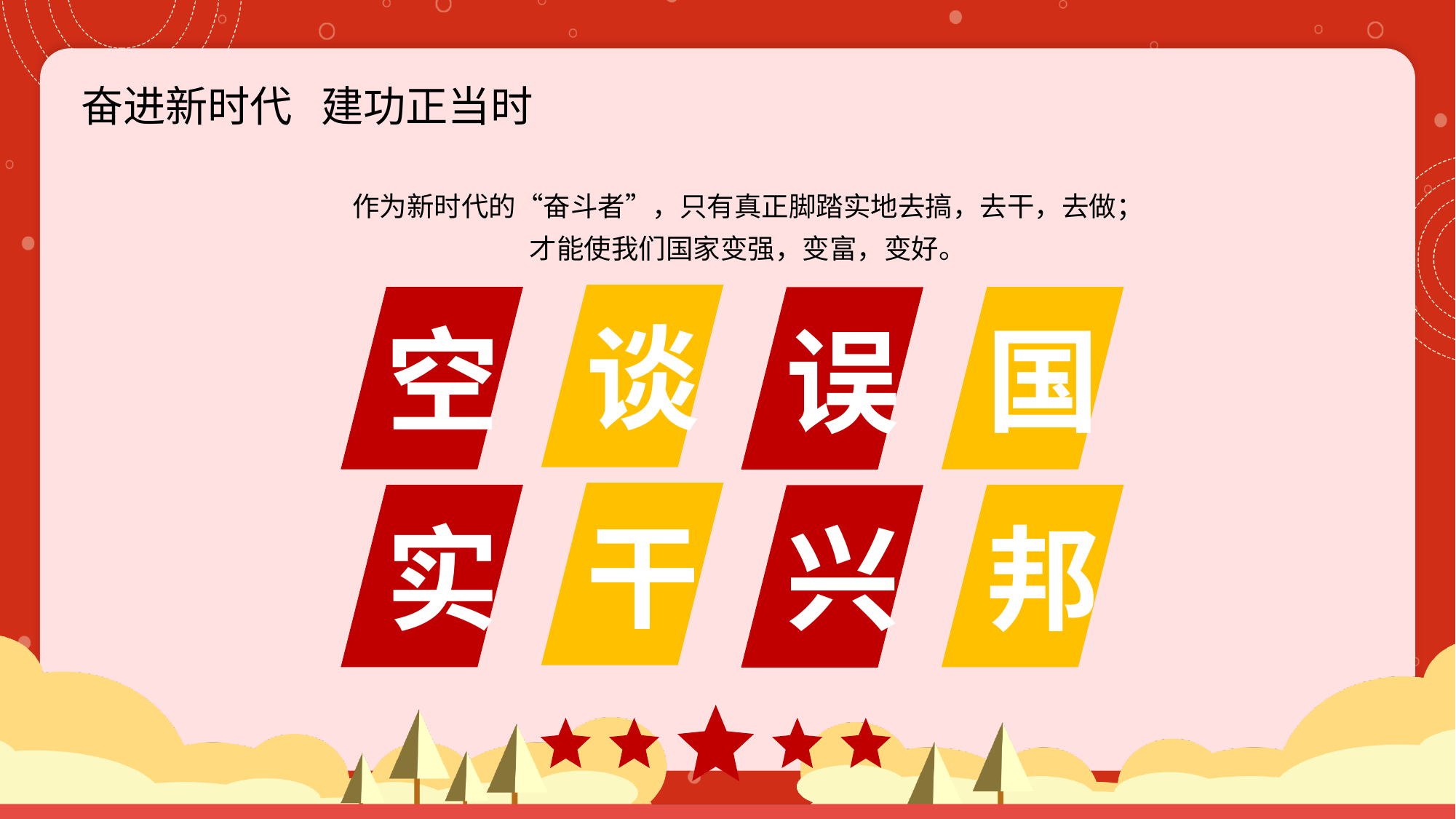

奋进新时代   建功正当时
作为新时代的“奋斗者”，只有真正脚踏实地去搞，去干，去做；才能使我们国家变强，变富，变好。
谈
空
国
误
干
邦
实
兴